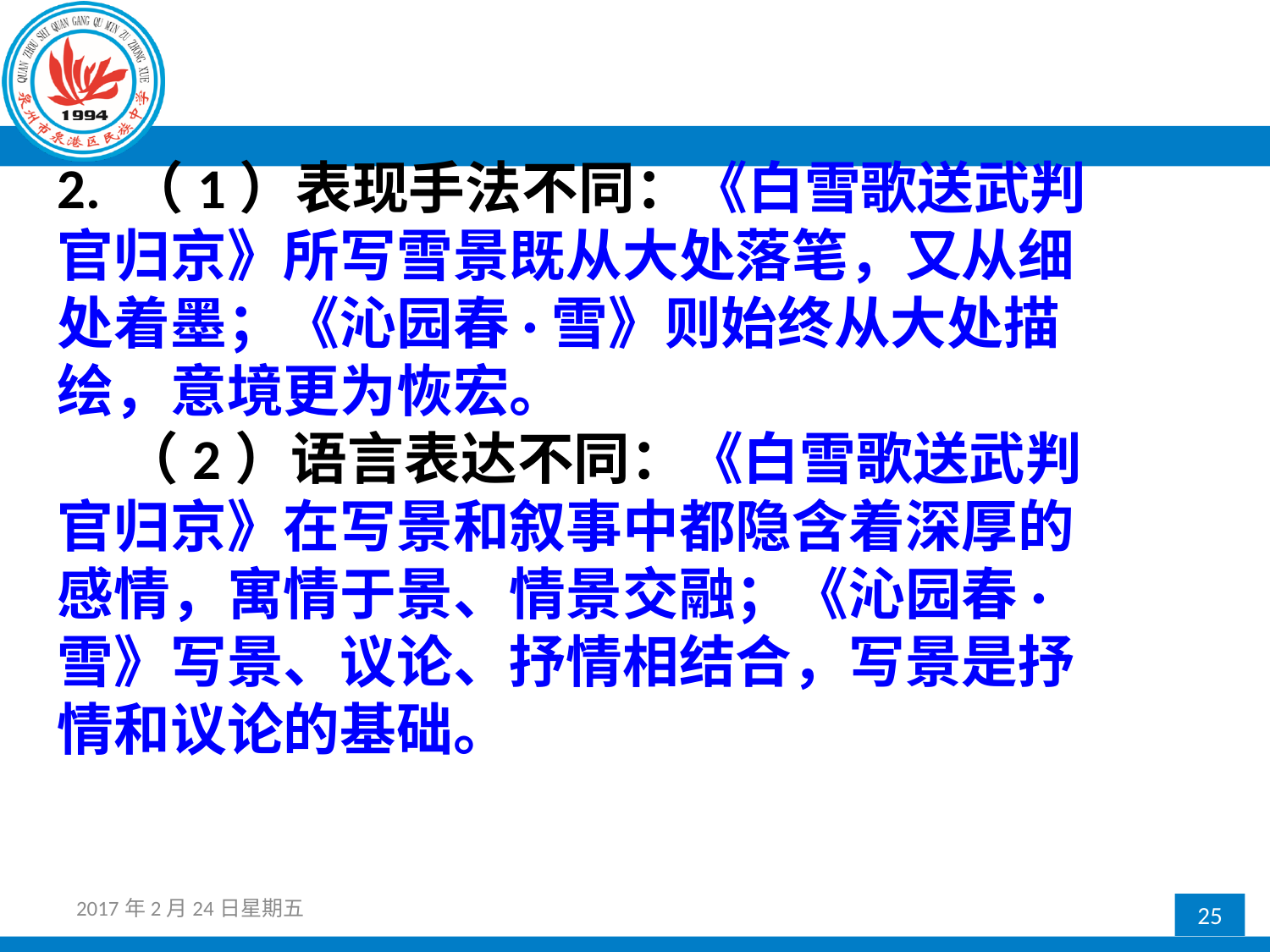

2. （1）表现手法不同：《白雪歌送武判官归京》所写雪景既从大处落笔，又从细处着墨；《沁园春·雪》则始终从大处描绘，意境更为恢宏。
    （2）语言表达不同：《白雪歌送武判官归京》在写景和叙事中都隐含着深厚的感情，寓情于景、情景交融；《沁园春·雪》写景、议论、抒情相结合，写景是抒情和议论的基础。
2017年2月24日星期五